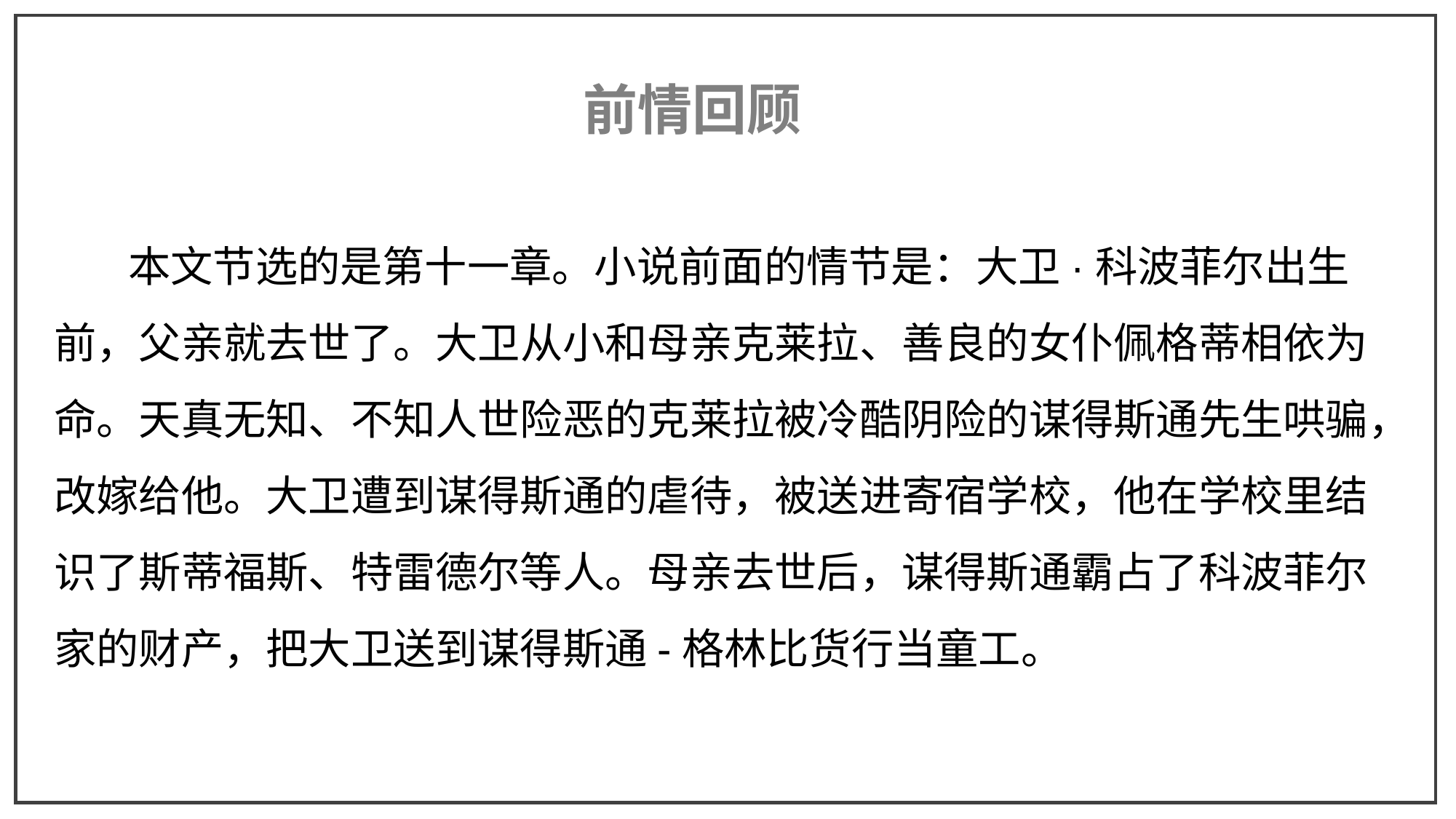

前情回顾
        本文节选的是第十一章。小说前面的情节是：大卫·科波菲尔出生前，父亲就去世了。大卫从小和母亲克莱拉、善良的女仆佩格蒂相依为命。天真无知、不知人世险恶的克莱拉被冷酷阴险的谋得斯通先生哄骗，改嫁给他。大卫遭到谋得斯通的虐待，被送进寄宿学校，他在学校里结识了斯蒂福斯、特雷德尔等人。母亲去世后，谋得斯通霸占了科波菲尔家的财产，把大卫送到谋得斯通-格林比货行当童工。